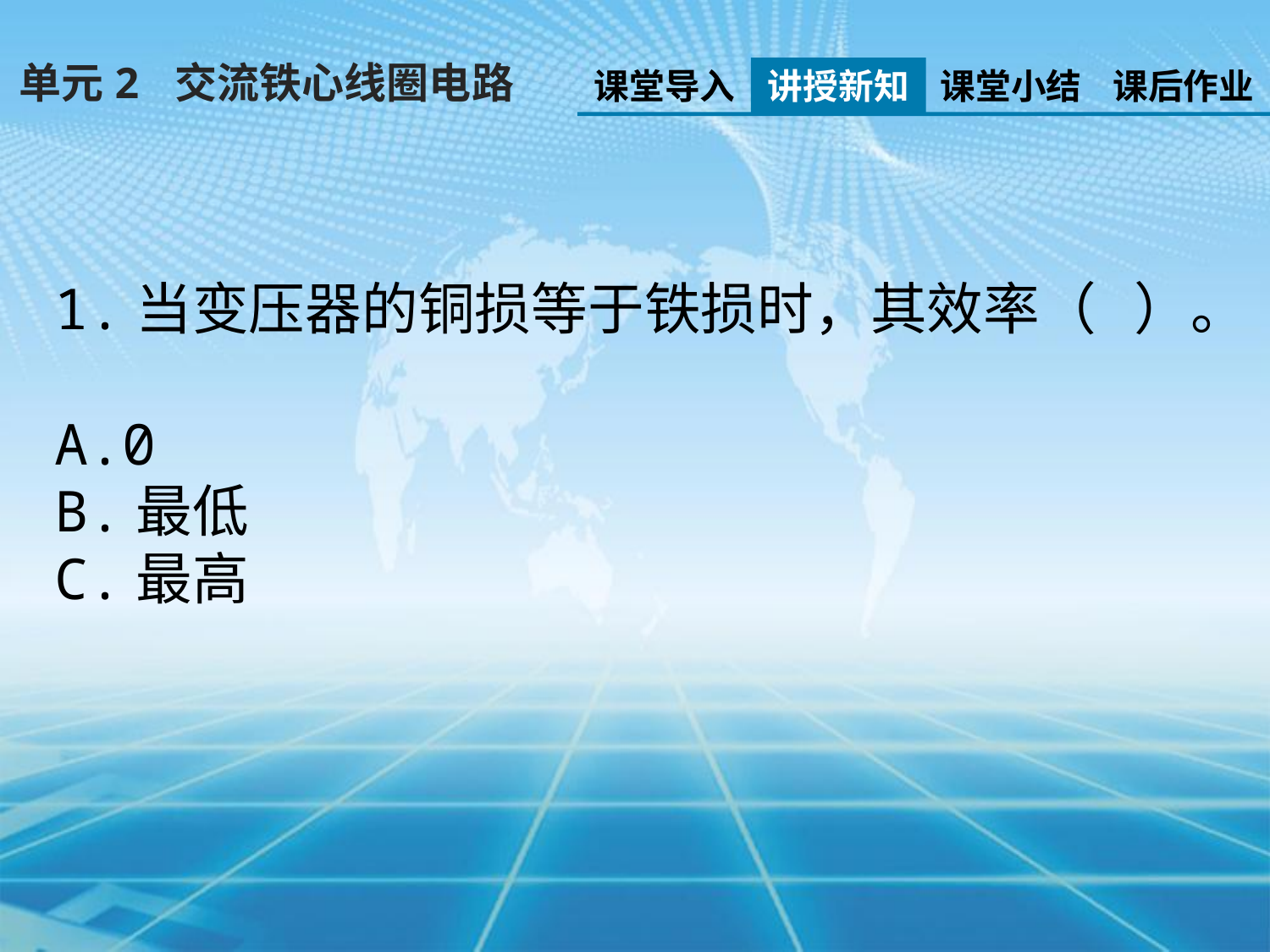

单元2 交流铁心线圈电路
课堂导入
讲授新知
课堂小结
课后作业
1.当变压器的铜损等于铁损时，其效率（   ）。

A.0
B.最低
C.最高